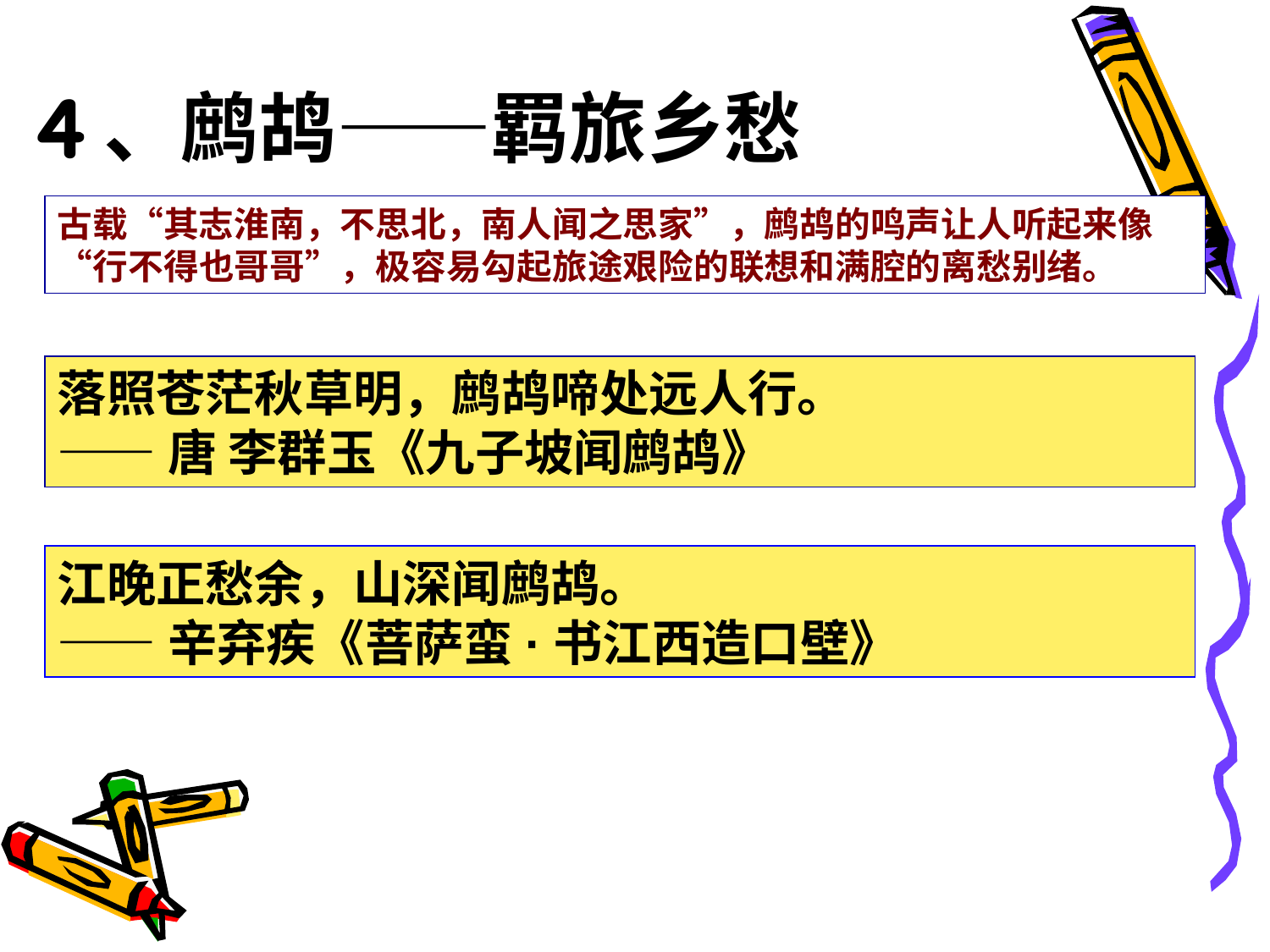

4、鹧鸪——羁旅乡愁
古载“其志淮南，不思北，南人闻之思家”，鹧鸪的鸣声让人听起来像“行不得也哥哥”，极容易勾起旅途艰险的联想和满腔的离愁别绪。
落照苍茫秋草明，鹧鸪啼处远人行。
——唐 李群玉《九子坡闻鹧鸪》
江晚正愁余，山深闻鹧鸪。
——辛弃疾《菩萨蛮·书江西造口壁》